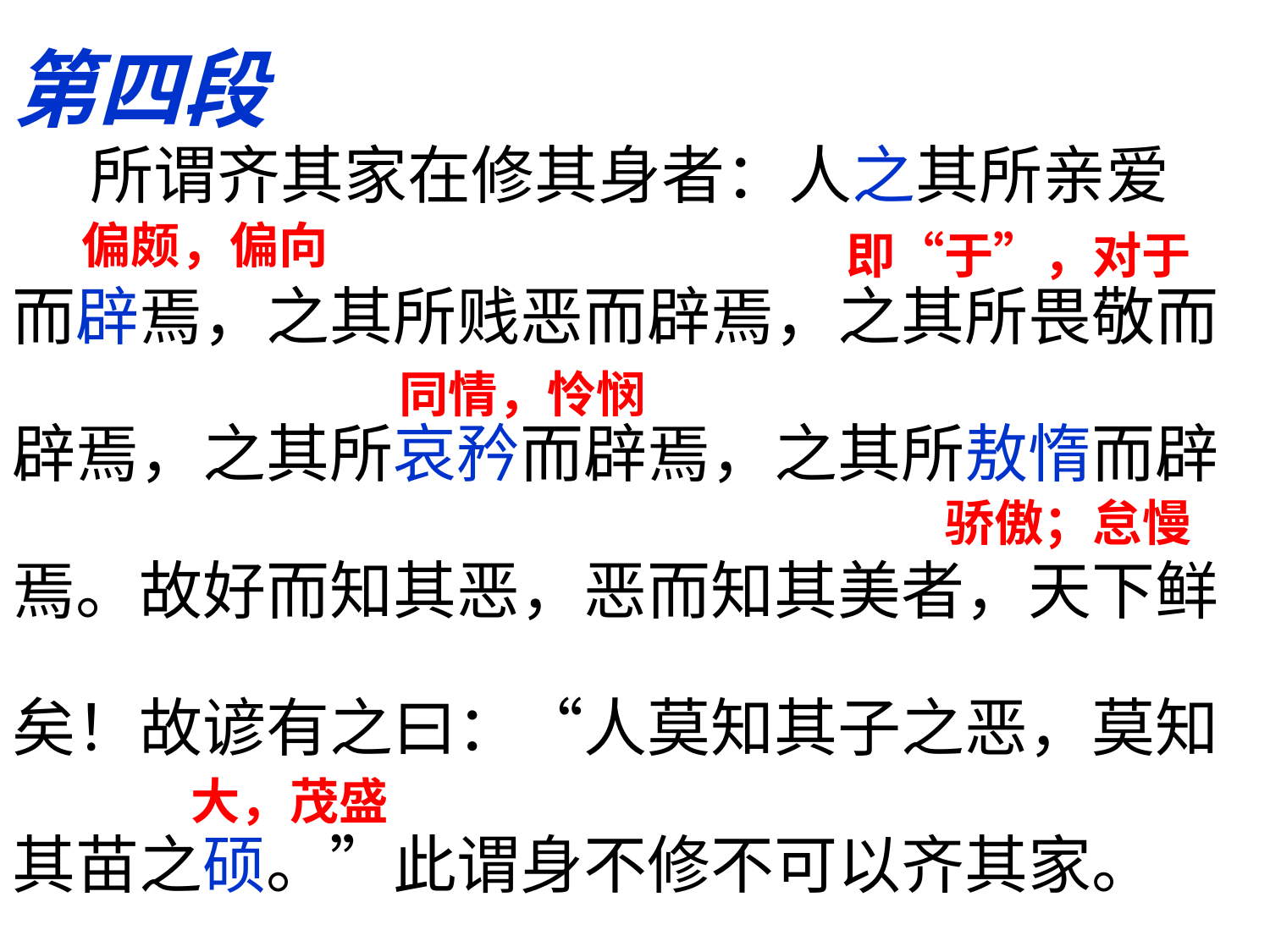

第四段
   所谓齐其家在修其身者：人之其所亲爱

而辟焉，之其所贱恶而辟焉，之其所畏敬而

辟焉，之其所哀矜而辟焉，之其所敖惰而辟

焉。故好而知其恶，恶而知其美者，天下鲜

矣！故谚有之曰：“人莫知其子之恶，莫知

其苗之硕。”此谓身不修不可以齐其家。
偏颇，偏向
即“于”，对于
同情，怜悯
骄傲；怠慢
大，茂盛